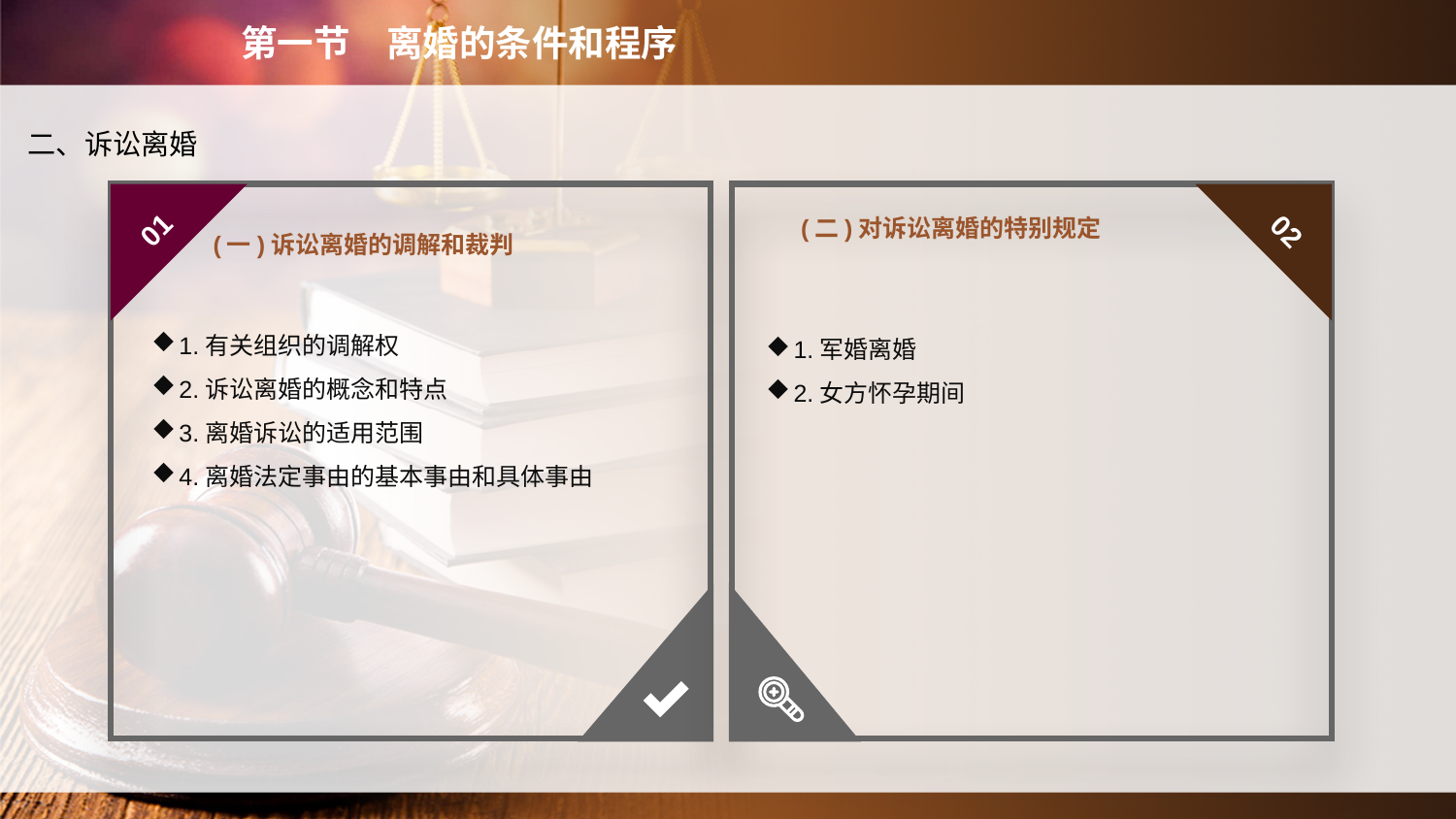

第一节　离婚的条件和程序
二、诉讼离婚

(一)诉讼离婚的调解和裁判
(二)对诉讼离婚的特别规定
01
02
1.有关组织的调解权
2.诉讼离婚的概念和特点
3.离婚诉讼的适用范围
4.离婚法定事由的基本事由和具体事由

1.军婚离婚
2.女方怀孕期间